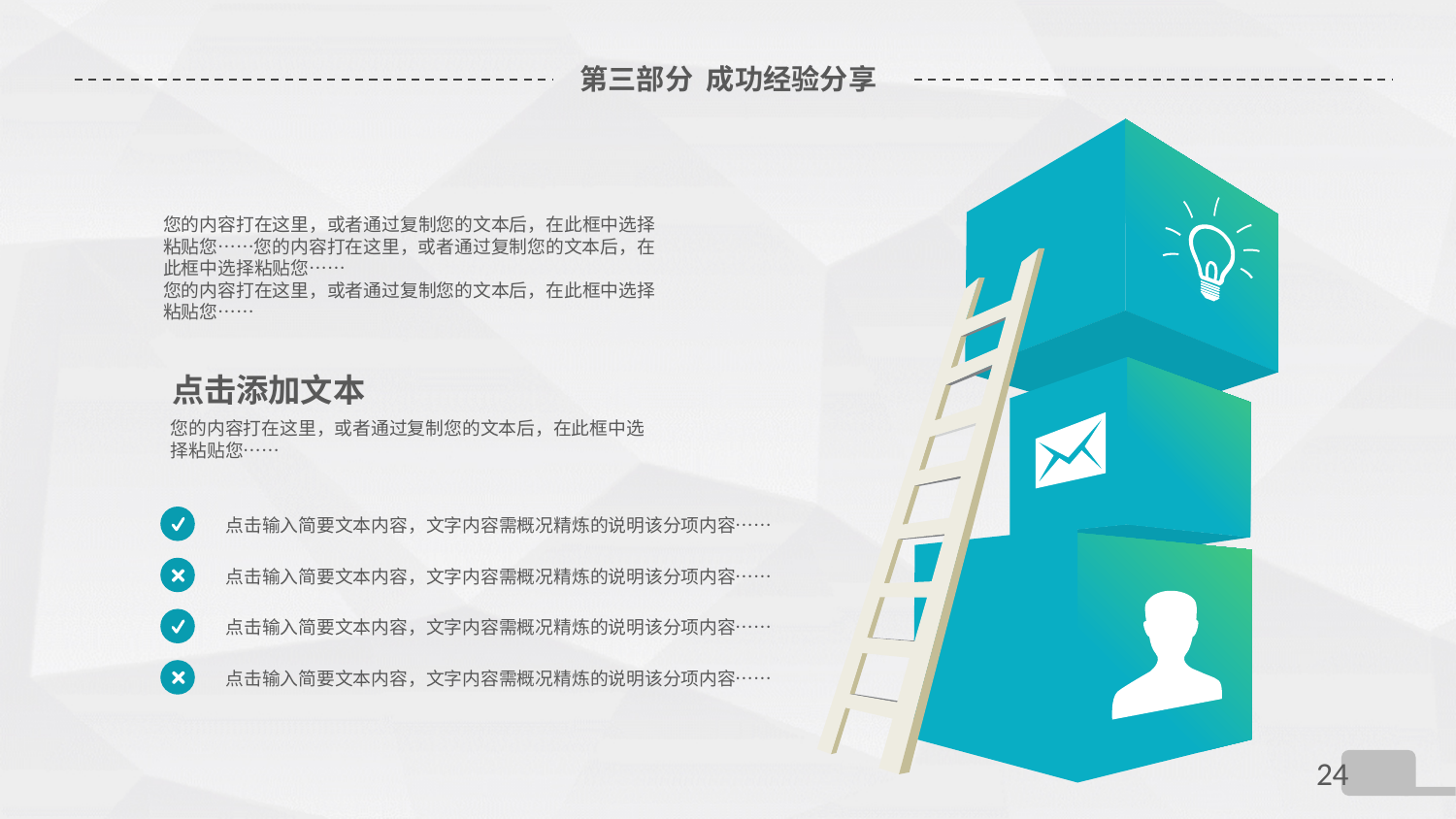

# 第三部分  成功经验分享

您的内容打在这里，或者通过复制您的文本后，在此框中选择粘贴您……您的内容打在这里，或者通过复制您的文本后，在此框中选择粘贴您……
您的内容打在这里，或者通过复制您的文本后，在此框中选择粘贴您……

点击添加文本
您的内容打在这里，或者通过复制您的文本后，在此框中选择粘贴您……
点击输入简要文本内容，文字内容需概况精炼的说明该分项内容……

点击输入简要文本内容，文字内容需概况精炼的说明该分项内容……

点击输入简要文本内容，文字内容需概况精炼的说明该分项内容……

点击输入简要文本内容，文字内容需概况精炼的说明该分项内容……